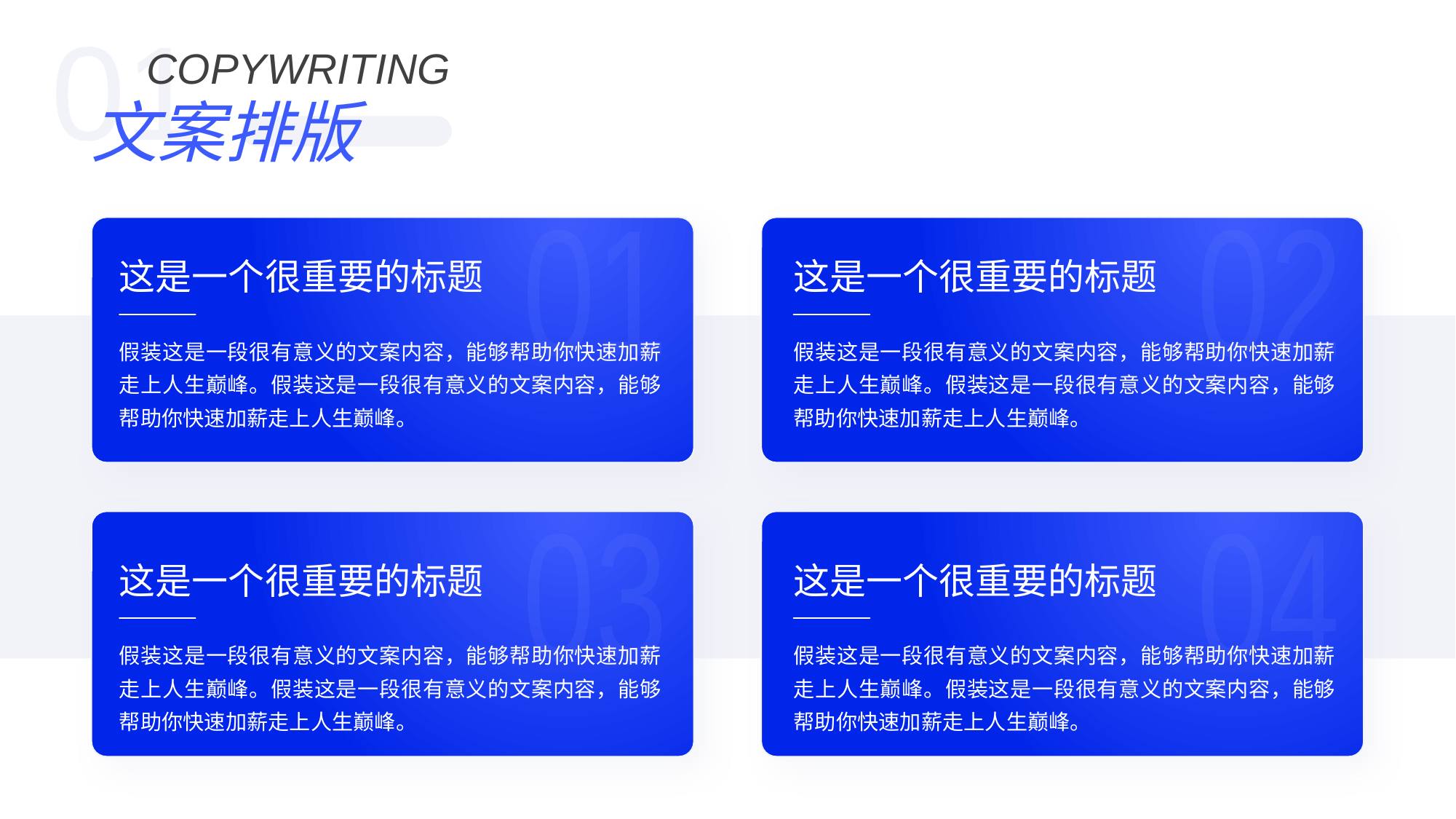

01
COPYWRITING
文案排版

01
02
这是一个很重要的标题
这是一个很重要的标题
假装这是一段很有意义的文案内容，能够帮助你快速加薪走上人生巅峰。假装这是一段很有意义的文案内容，能够帮助你快速加薪走上人生巅峰。
假装这是一段很有意义的文案内容，能够帮助你快速加薪走上人生巅峰。假装这是一段很有意义的文案内容，能够帮助你快速加薪走上人生巅峰。

03
04
这是一个很重要的标题
这是一个很重要的标题
假装这是一段很有意义的文案内容，能够帮助你快速加薪走上人生巅峰。假装这是一段很有意义的文案内容，能够帮助你快速加薪走上人生巅峰。
假装这是一段很有意义的文案内容，能够帮助你快速加薪走上人生巅峰。假装这是一段很有意义的文案内容，能够帮助你快速加薪走上人生巅峰。